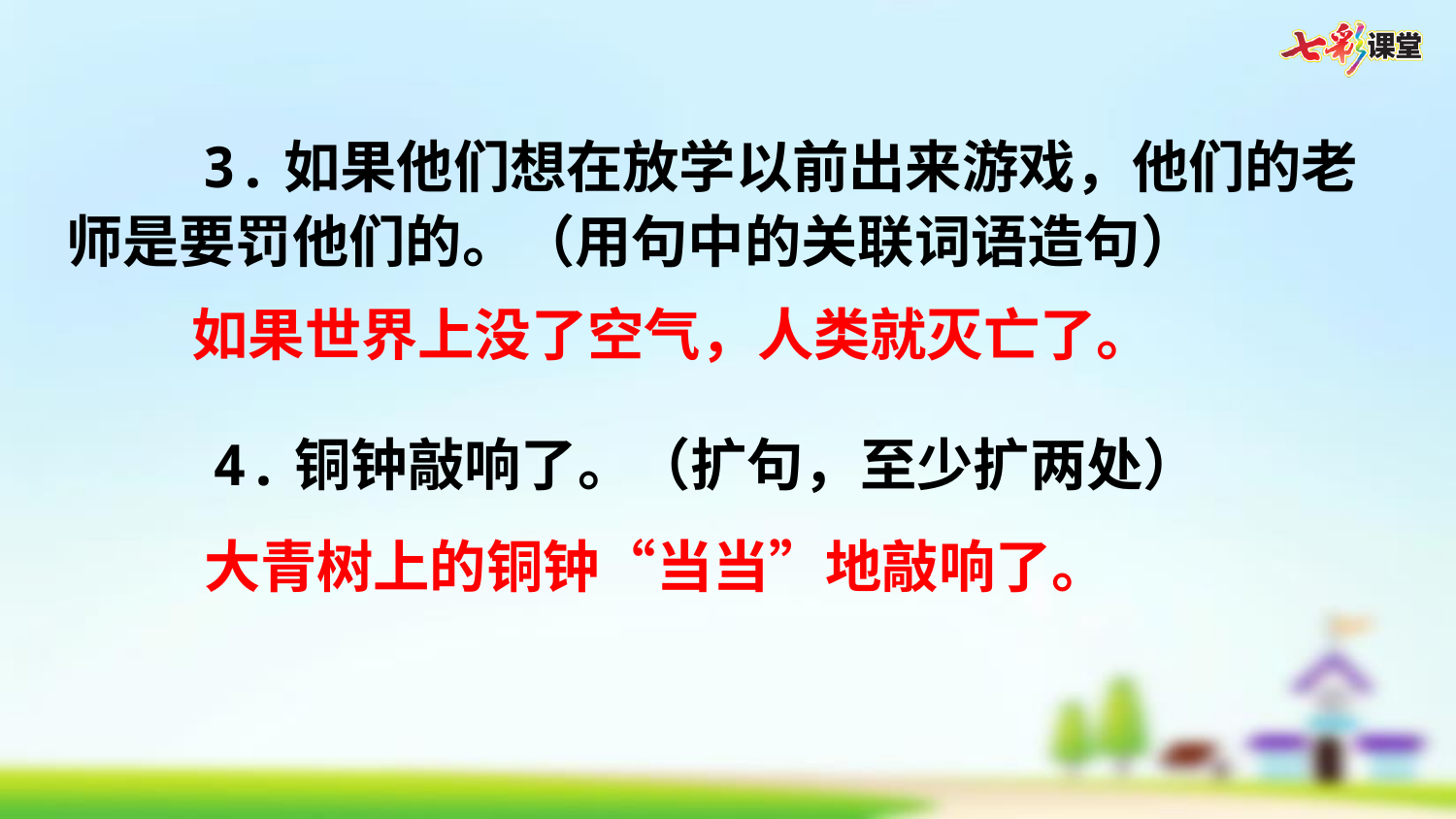

3.如果他们想在放学以前出来游戏，他们的老师是要罚他们的。（用句中的关联词语造句）
如果世界上没了空气，人类就灭亡了。
    4.铜钟敲响了。（扩句，至少扩两处）
大青树上的铜钟“当当”地敲响了。